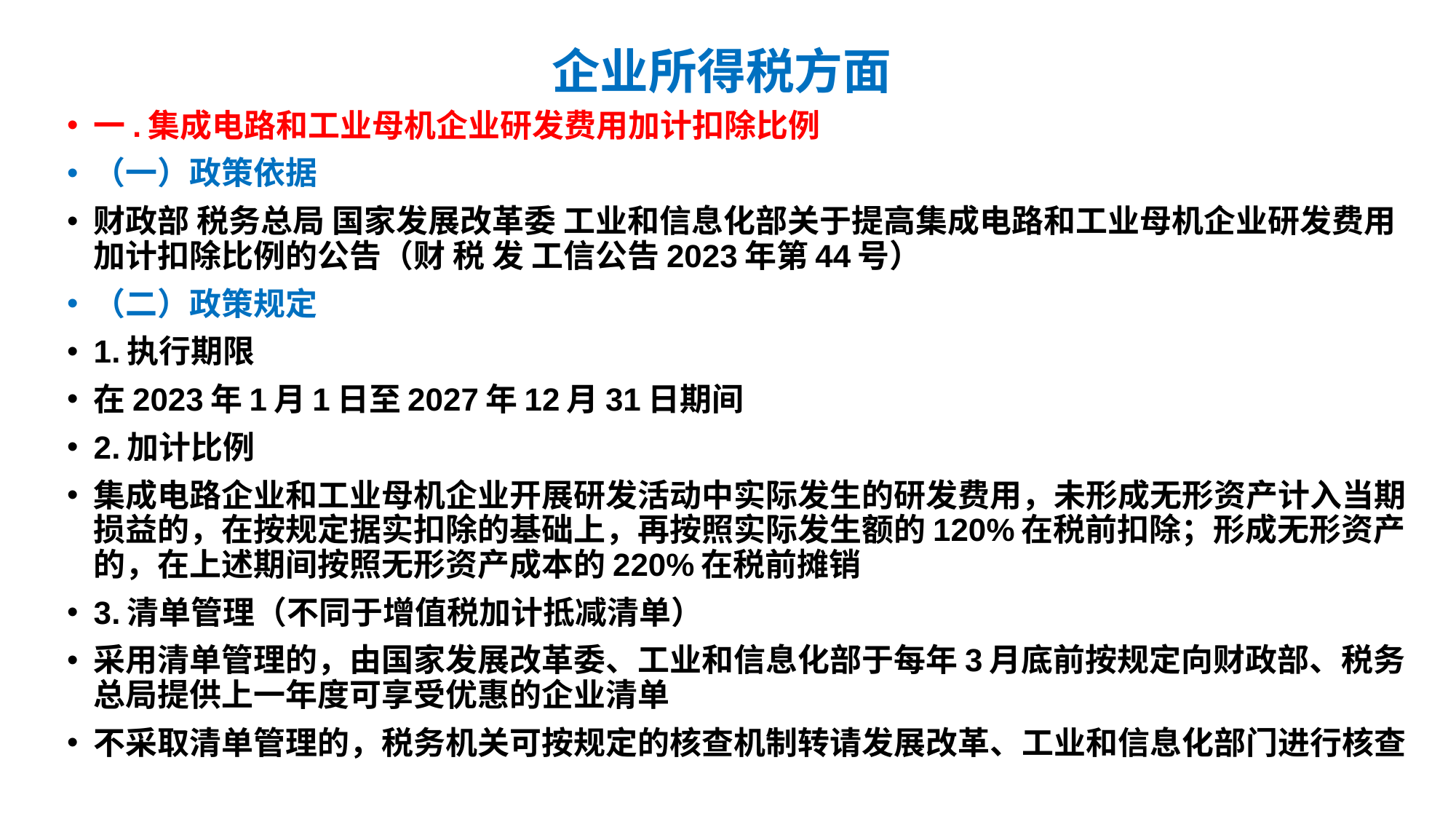

# 企业所得税方面
一.集成电路和工业母机企业研发费用加计扣除比例
（一）政策依据
财政部 税务总局 国家发展改革委 工业和信息化部关于提高集成电路和工业母机企业研发费用加计扣除比例的公告（财 税 发 工信公告2023年第44号）
（二）政策规定
1.执行期限
在2023年1月1日至2027年12月31日期间
2.加计比例
集成电路企业和工业母机企业开展研发活动中实际发生的研发费用，未形成无形资产计入当期损益的，在按规定据实扣除的基础上，再按照实际发生额的120%在税前扣除；形成无形资产的，在上述期间按照无形资产成本的220%在税前摊销
3.清单管理（不同于增值税加计抵减清单）
采用清单管理的，由国家发展改革委、工业和信息化部于每年3月底前按规定向财政部、税务总局提供上一年度可享受优惠的企业清单
不采取清单管理的，税务机关可按规定的核查机制转请发展改革、工业和信息化部门进行核查